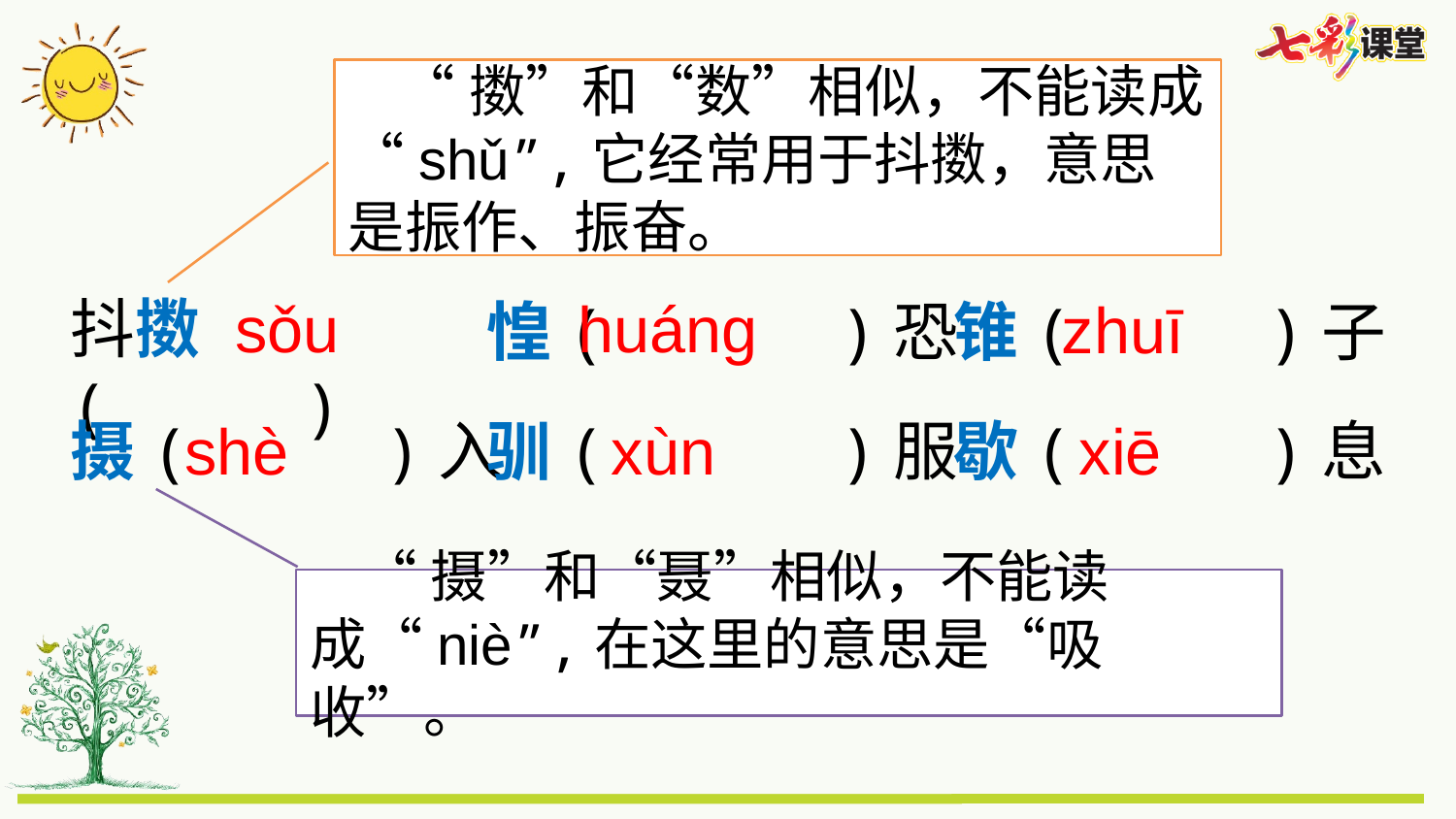

“擞”和“数”相似，不能读成“shǔ”,它经常用于抖擞，意思是振作、振奋。
抖擞(     )
sǒu
huáng
zhuī
惶(      )恐
锥(     )子
摄(     )入
shè
驯(      )服
xùn
歇(     )息
xiē
    “摄”和“聂”相似，不能读成“niè”,在这里的意思是“吸收”。